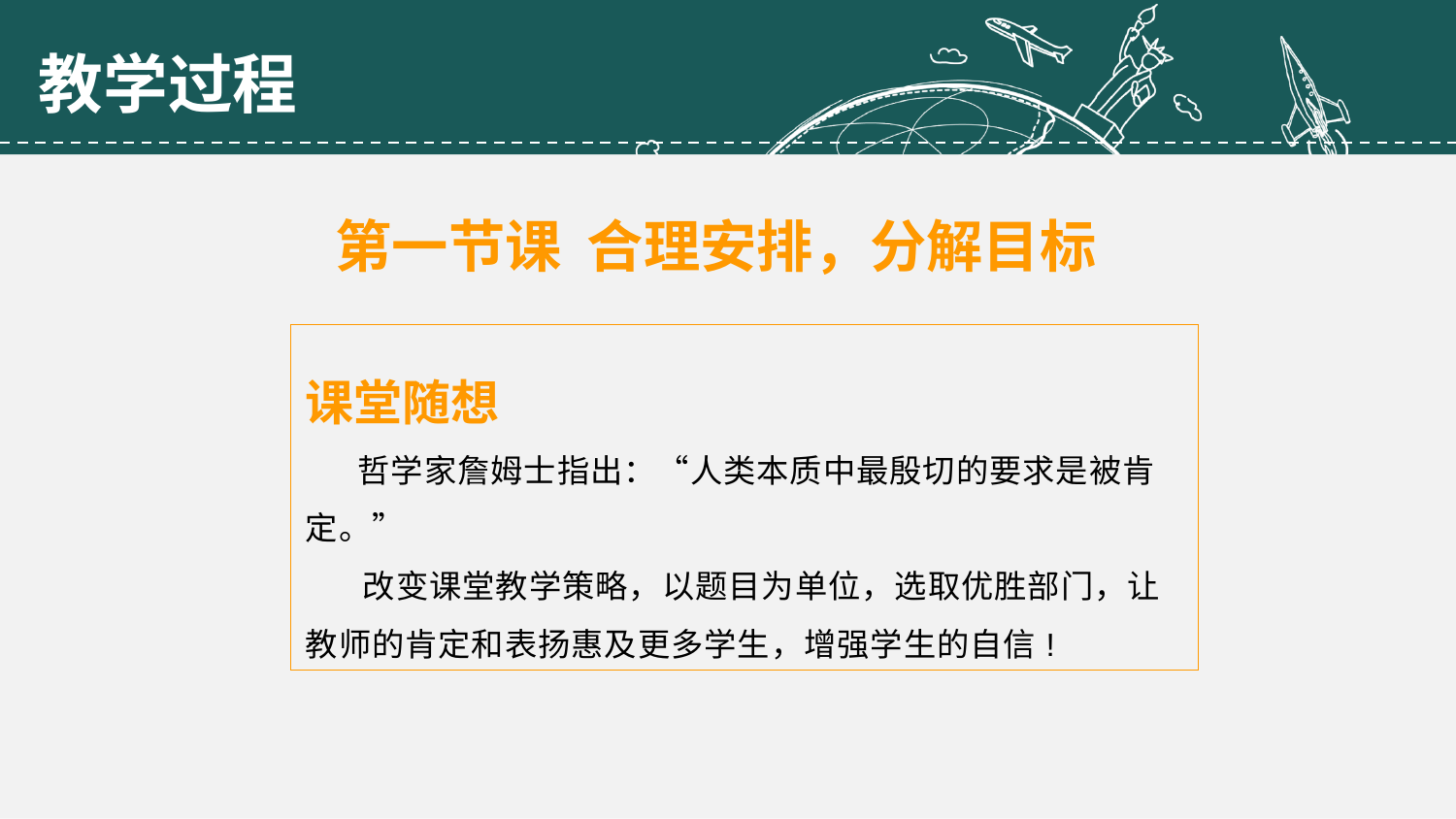

教学过程
第一节课  合理安排，分解目标
课堂随想
      哲学家詹姆士指出：“人类本质中最殷切的要求是被肯定。”
      改变课堂教学策略，以题目为单位，选取优胜部门，让教师的肯定和表扬惠及更多学生，增强学生的自信!